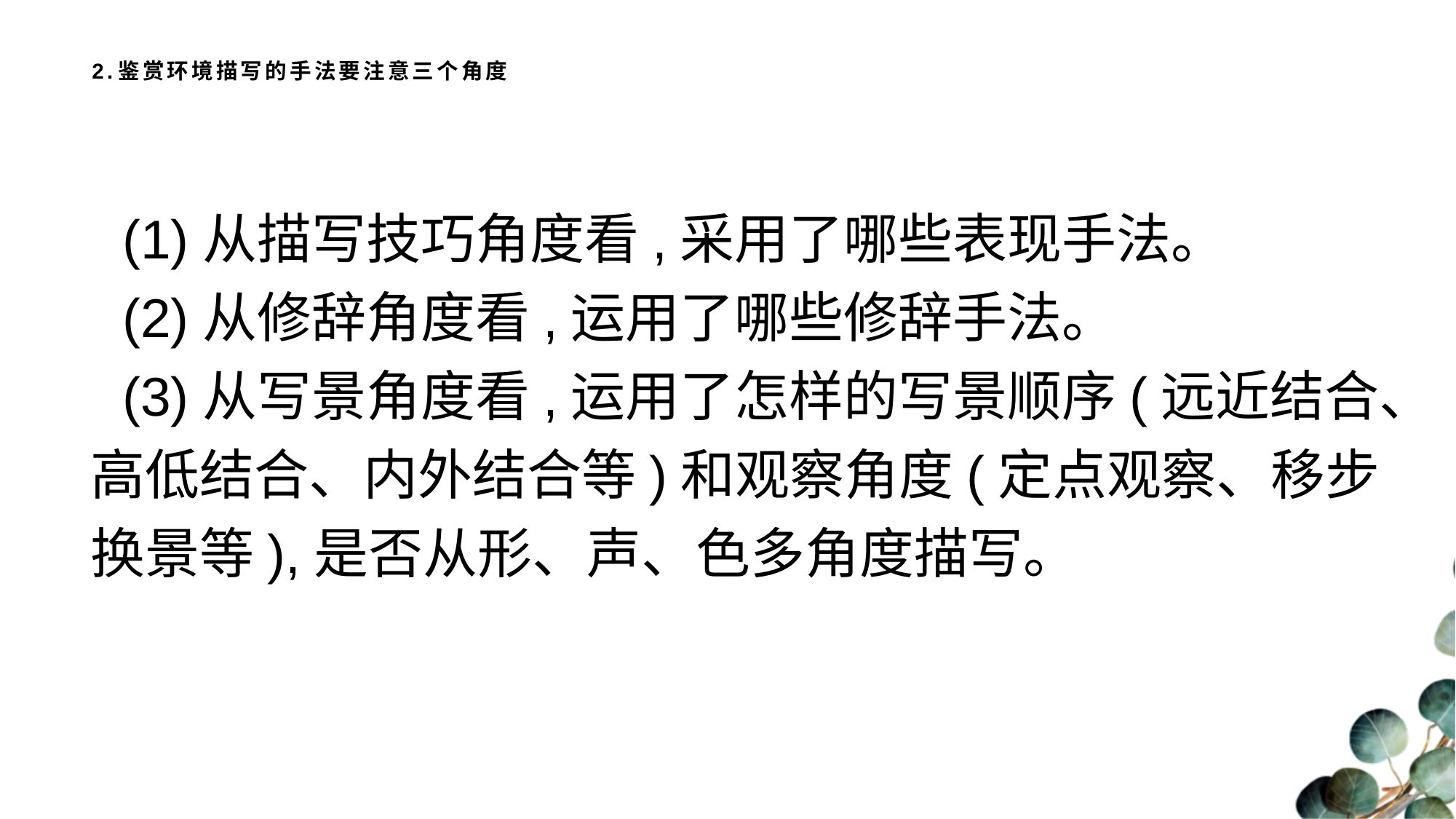

# 2.鉴赏环境描写的手法要注意三个角度
(1)从描写技巧角度看,采用了哪些表现手法。
(2)从修辞角度看,运用了哪些修辞手法。
(3)从写景角度看,运用了怎样的写景顺序(远近结合、高低结合、内外结合等)和观察角度(定点观察、移步换景等),是否从形、声、色多角度描写。